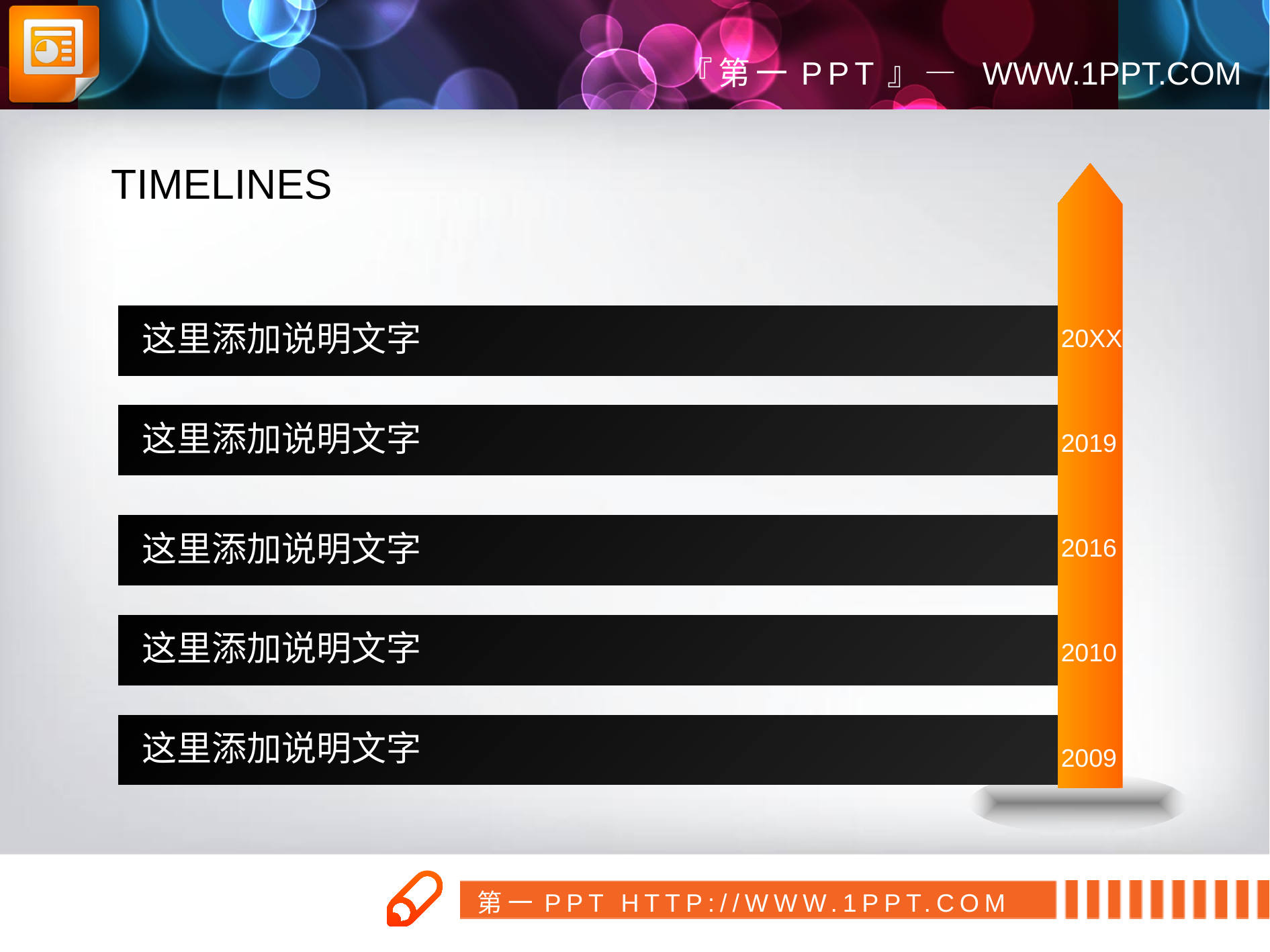

TIMELINES

这里添加说明文字
20XX

这里添加说明文字
2019

这里添加说明文字
2016

这里添加说明文字
2010

这里添加说明文字
2009